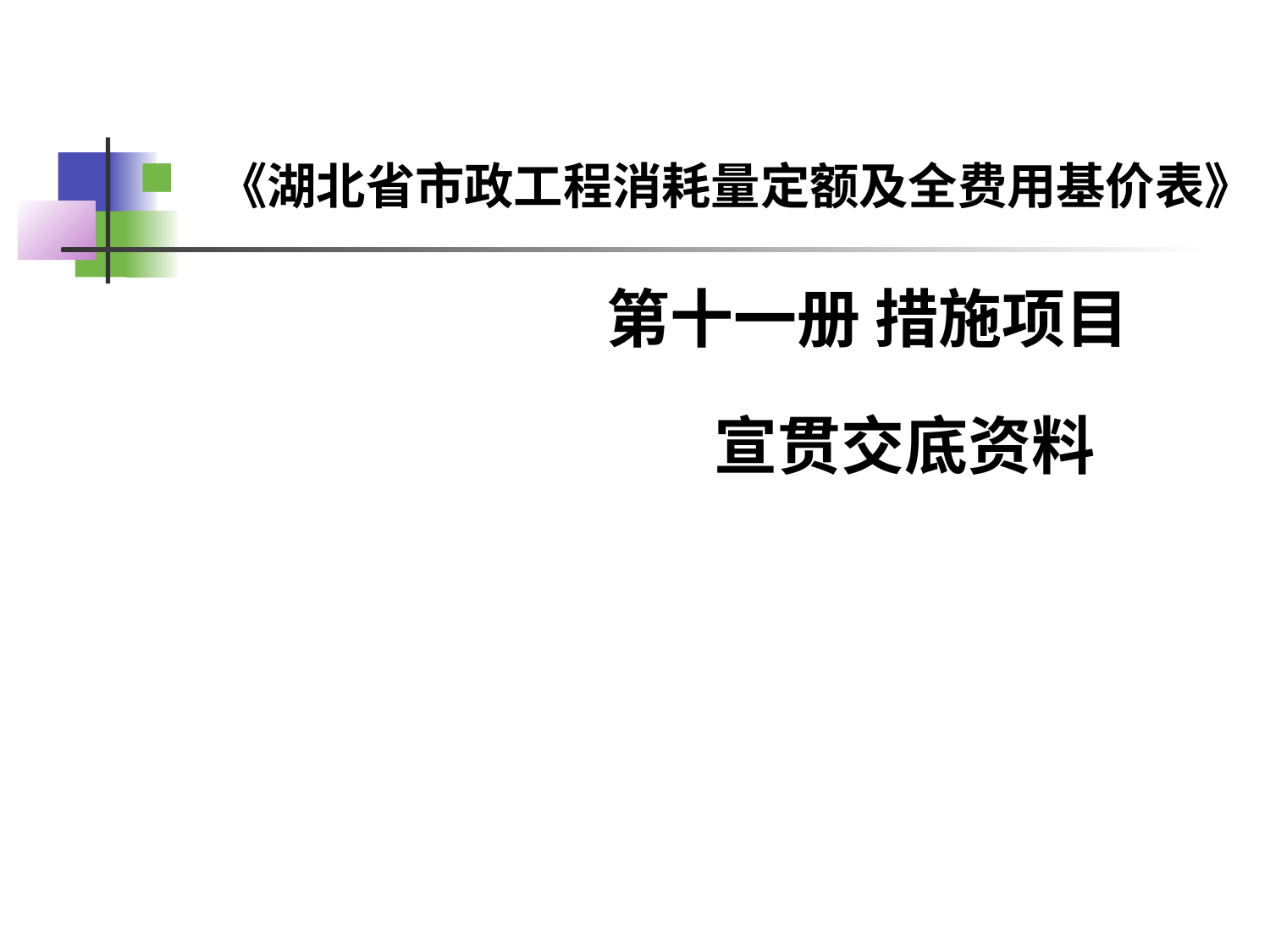

《湖北省市政工程消耗量定额及全费用基价表》
# 第十一册 措施项目
宣贯交底资料